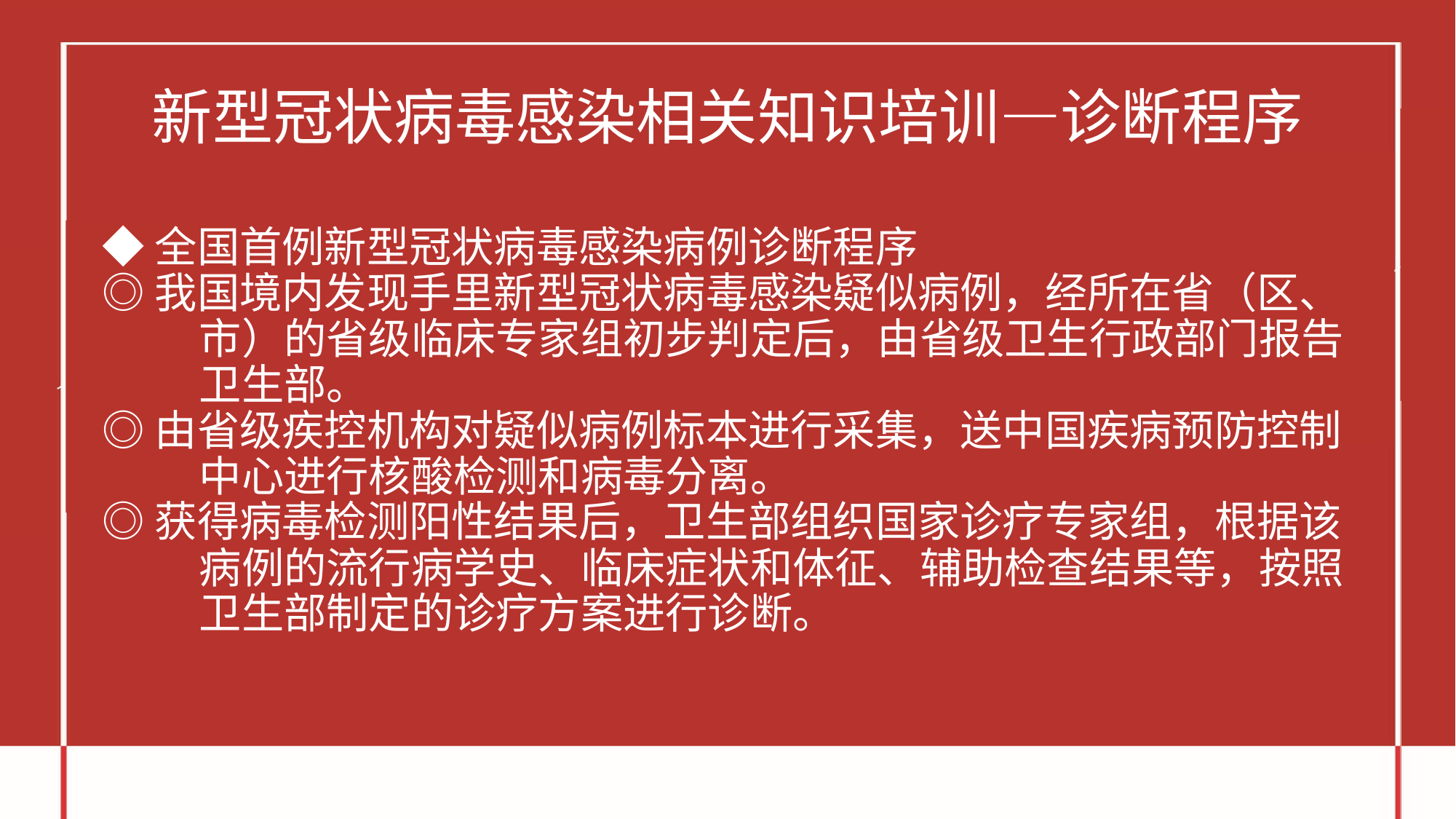

# 新型冠状病毒感染相关知识培训—诊断程序
◆全国首例新型冠状病毒感染病例诊断程序
◎我国境内发现手里新型冠状病毒感染疑似病例，经所在省（区、市）的省级临床专家组初步判定后，由省级卫生行政部门报告卫生部。
◎由省级疾控机构对疑似病例标本进行采集，送中国疾病预防控制中心进行核酸检测和病毒分离。
◎获得病毒检测阳性结果后，卫生部组织国家诊疗专家组，根据该病例的流行病学史、临床症状和体征、辅助检查结果等，按照卫生部制定的诊疗方案进行诊断。